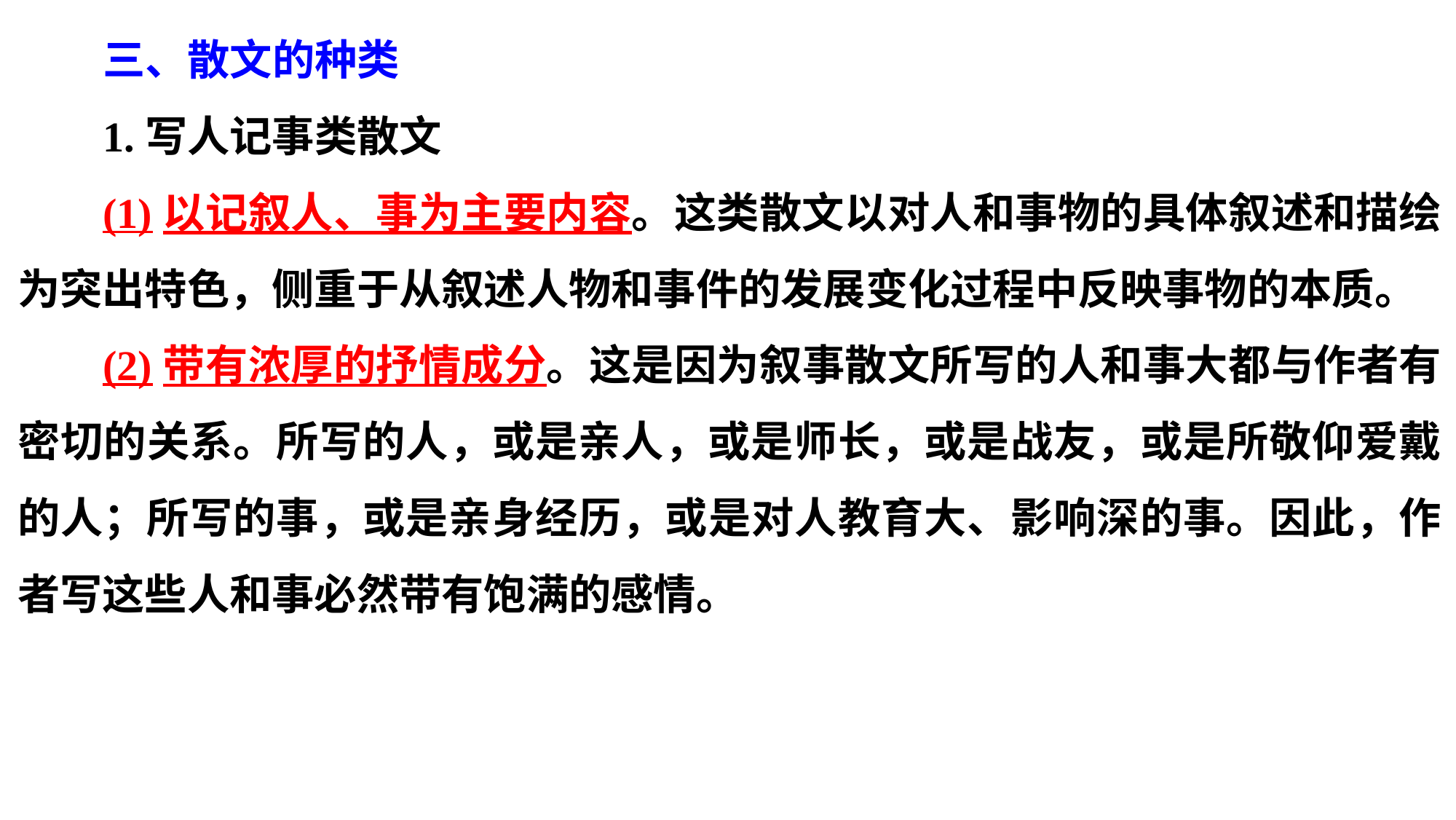

三、散文的种类
1.写人记事类散文
(1)以记叙人、事为主要内容。这类散文以对人和事物的具体叙述和描绘为突出特色，侧重于从叙述人物和事件的发展变化过程中反映事物的本质。
(2)带有浓厚的抒情成分。这是因为叙事散文所写的人和事大都与作者有密切的关系。所写的人，或是亲人，或是师长，或是战友，或是所敬仰爱戴的人；所写的事，或是亲身经历，或是对人教育大、影响深的事。因此，作者写这些人和事必然带有饱满的感情。